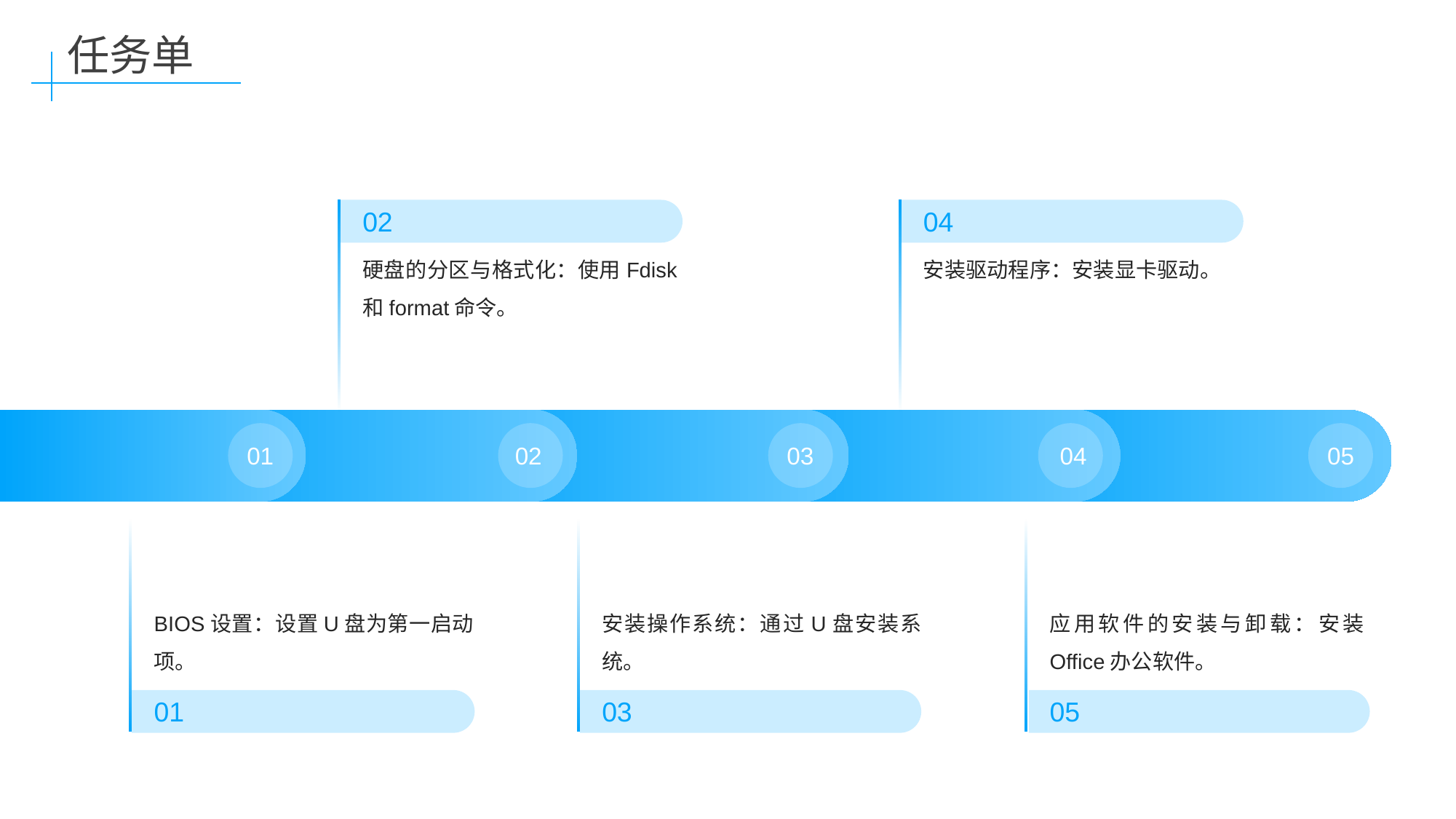

任务单

02
04
硬盘的分区与格式化：使用Fdisk和format命令。
安装驱动程序：安装显卡驱动。

01
02
03
04
05

BIOS设置：设置U盘为第一启动项。
安装操作系统：通过U盘安装系统。
应用软件的安装与卸载：安装Office办公软件。

01
03
05